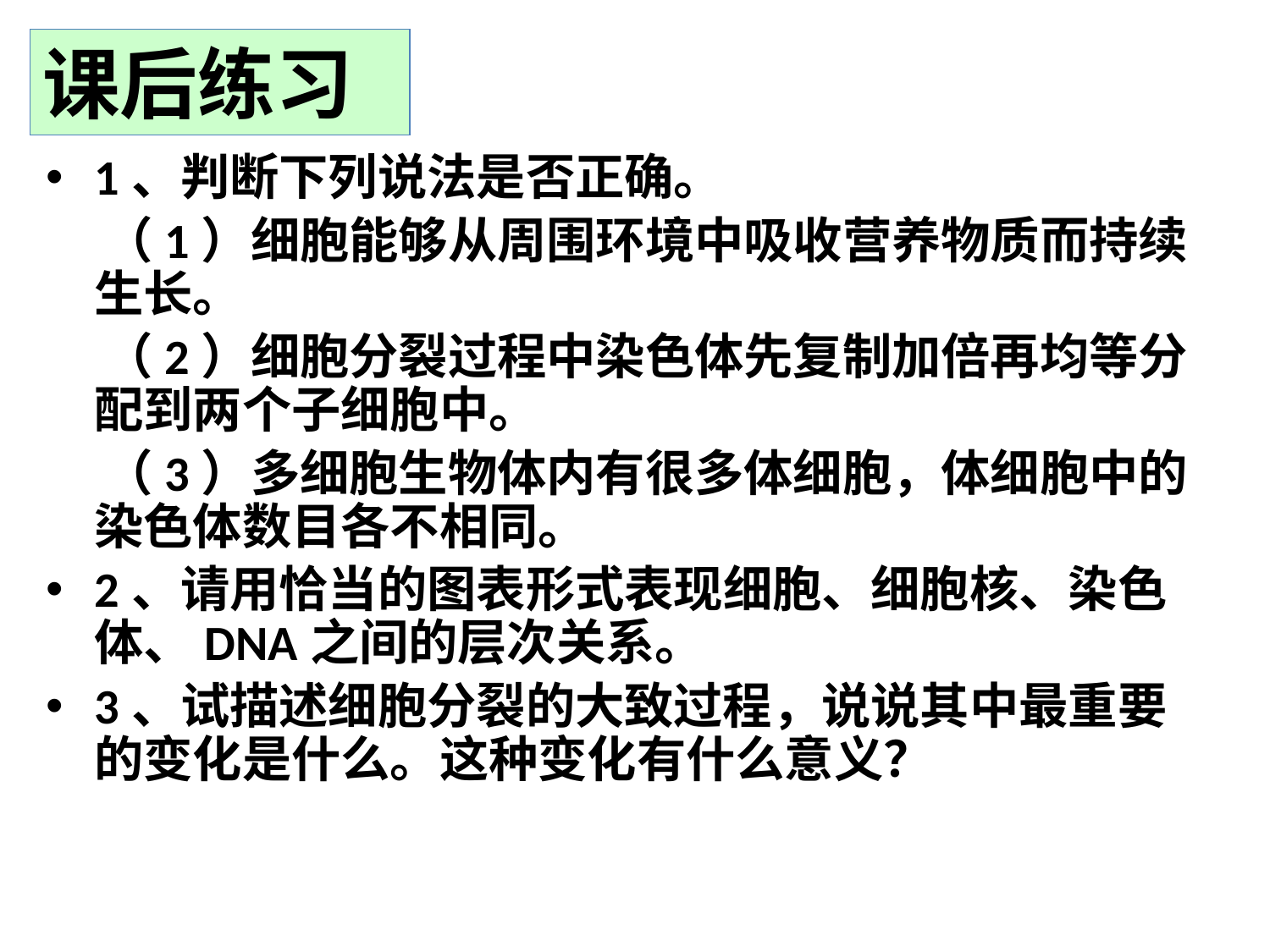

课后练习
1、判断下列说法是否正确。
    （1）细胞能够从周围环境中吸收营养物质而持续生长。
    （2）细胞分裂过程中染色体先复制加倍再均等分配到两个子细胞中。
    （3）多细胞生物体内有很多体细胞，体细胞中的染色体数目各不相同。
2、请用恰当的图表形式表现细胞、细胞核、染色体、DNA之间的层次关系。
3、试描述细胞分裂的大致过程，说说其中最重要的变化是什么。这种变化有什么意义？